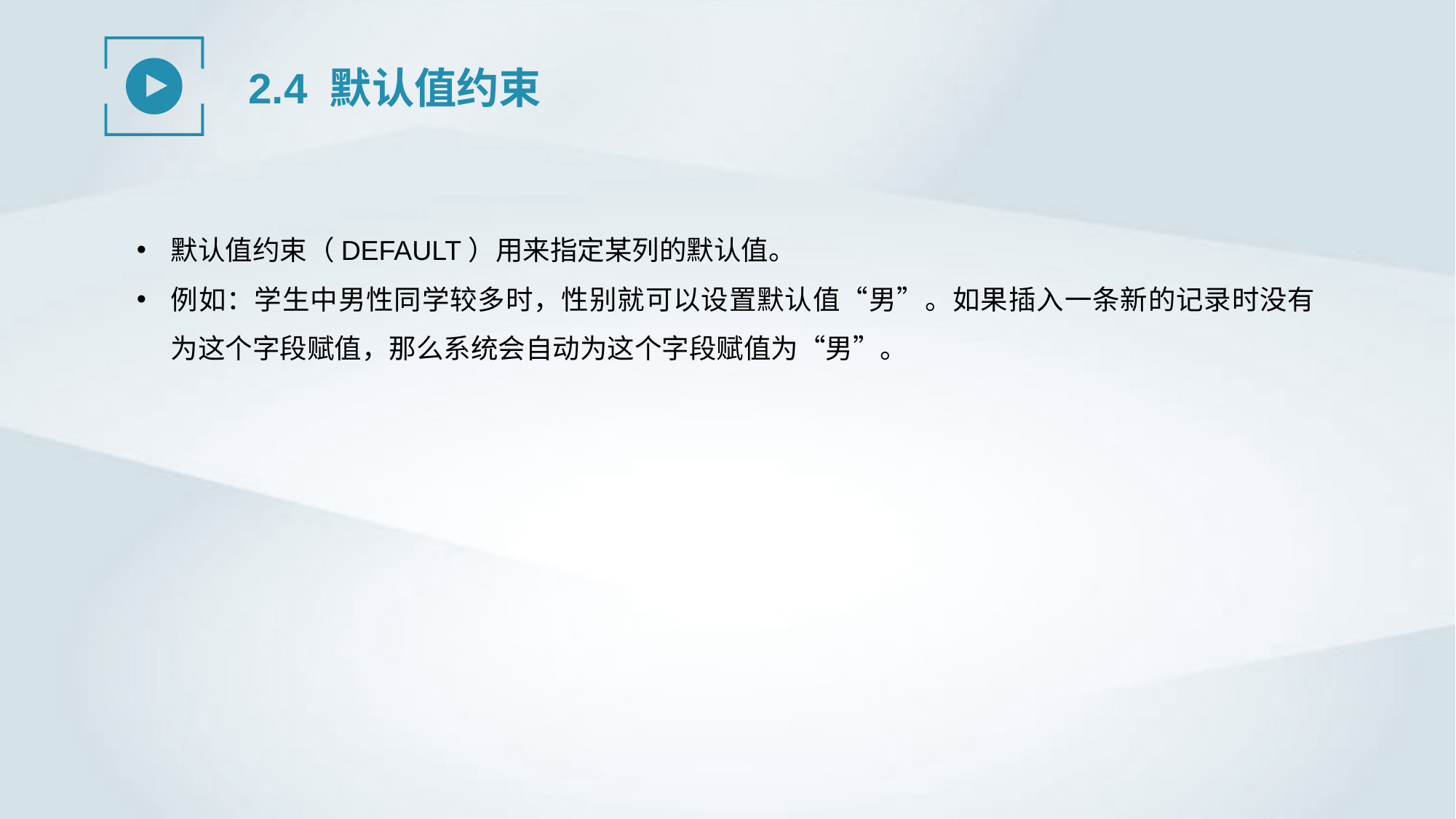

2.4 默认值约束
默认值约束（DEFAULT）用来指定某列的默认值。
例如：学生中男性同学较多时，性别就可以设置默认值“男”。如果插入一条新的记录时没有为这个字段赋值，那么系统会自动为这个字段赋值为“男”。